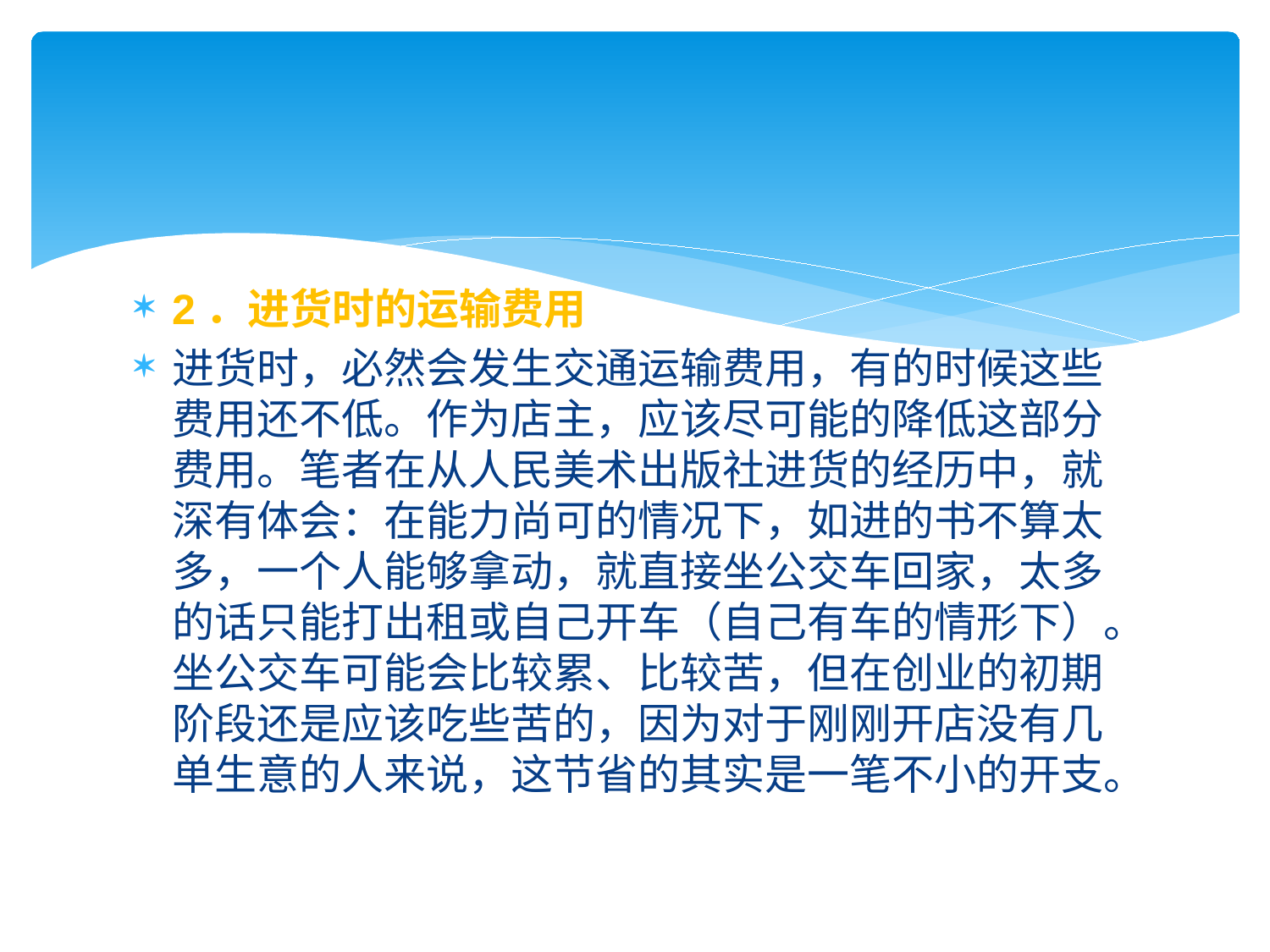

2．进货时的运输费用
进货时，必然会发生交通运输费用，有的时候这些费用还不低。作为店主，应该尽可能的降低这部分费用。笔者在从人民美术出版社进货的经历中，就深有体会：在能力尚可的情况下，如进的书不算太多，一个人能够拿动，就直接坐公交车回家，太多的话只能打出租或自己开车（自己有车的情形下）。坐公交车可能会比较累、比较苦，但在创业的初期阶段还是应该吃些苦的，因为对于刚刚开店没有几单生意的人来说，这节省的其实是一笔不小的开支。